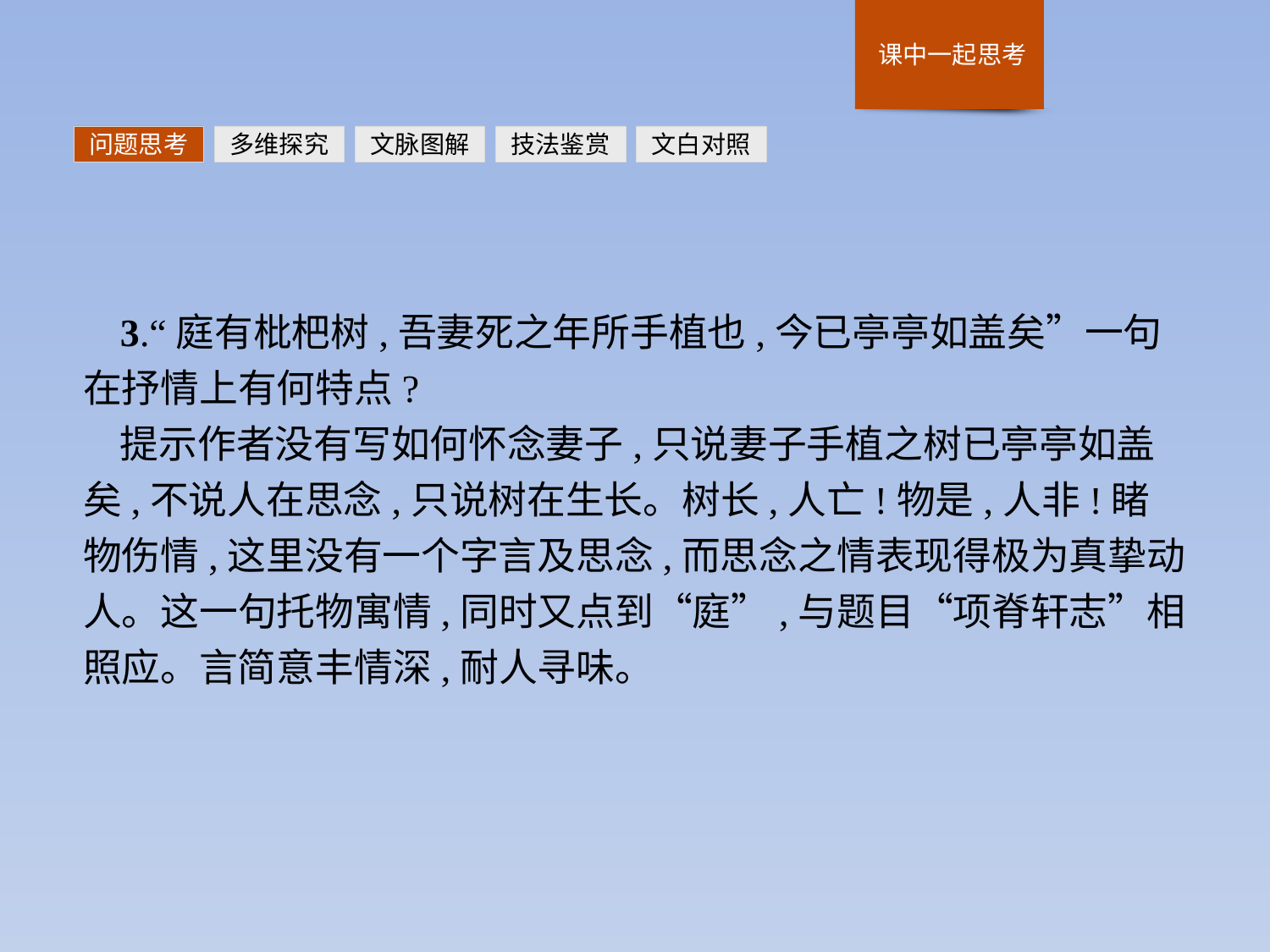

问题思考
多维探究
文脉图解
技法鉴赏
文白对照
3.“庭有枇杷树,吾妻死之年所手植也,今已亭亭如盖矣”一句在抒情上有何特点?
提示作者没有写如何怀念妻子,只说妻子手植之树已亭亭如盖矣,不说人在思念,只说树在生长。树长,人亡!物是,人非!睹物伤情,这里没有一个字言及思念,而思念之情表现得极为真挚动人。这一句托物寓情,同时又点到“庭”,与题目“项脊轩志”相照应。言简意丰情深,耐人寻味。